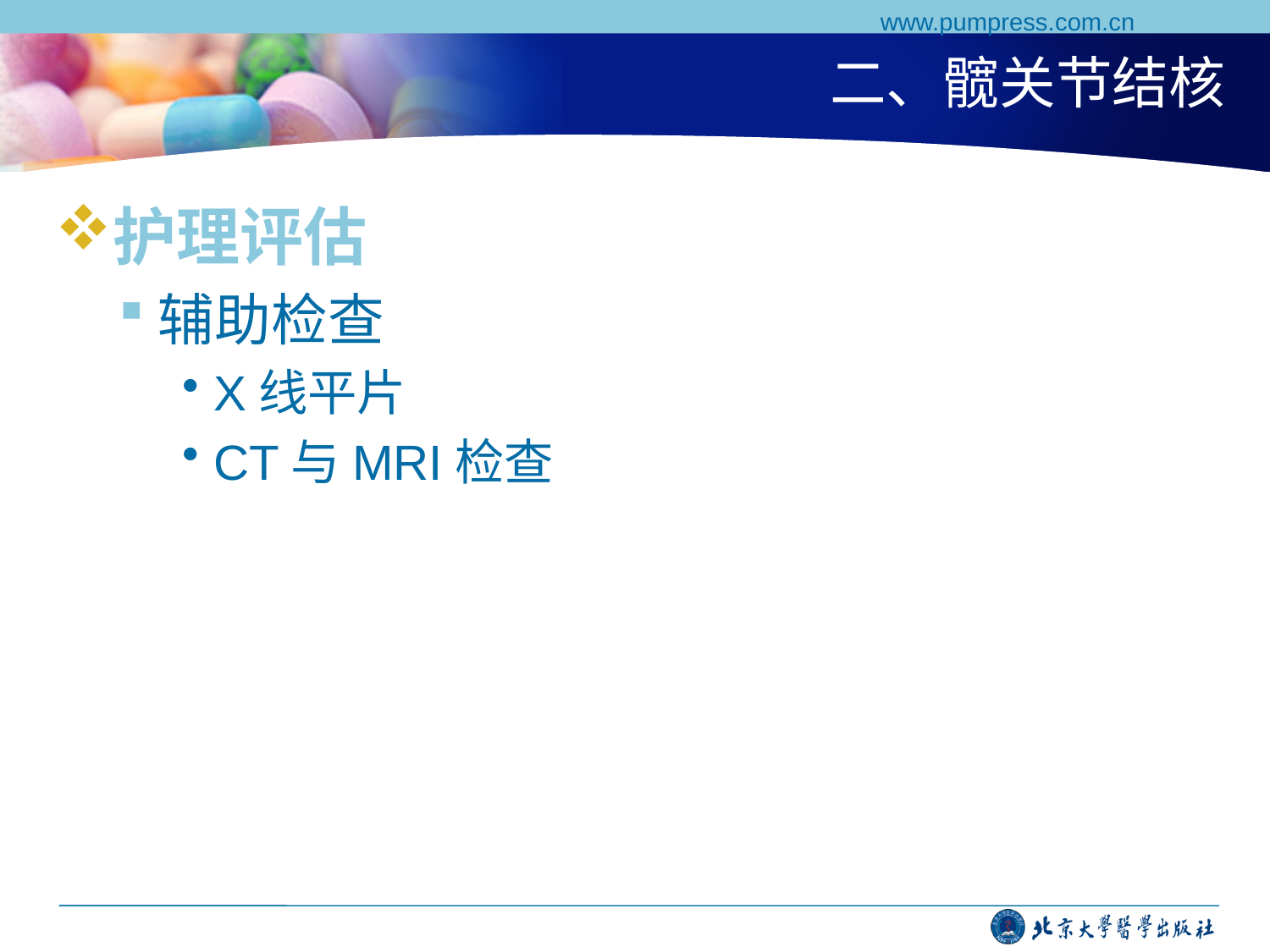

www.pumpress.com.cn
# 二、髋关节结核
护理评估
辅助检查
X线平片
CT与MRI检查